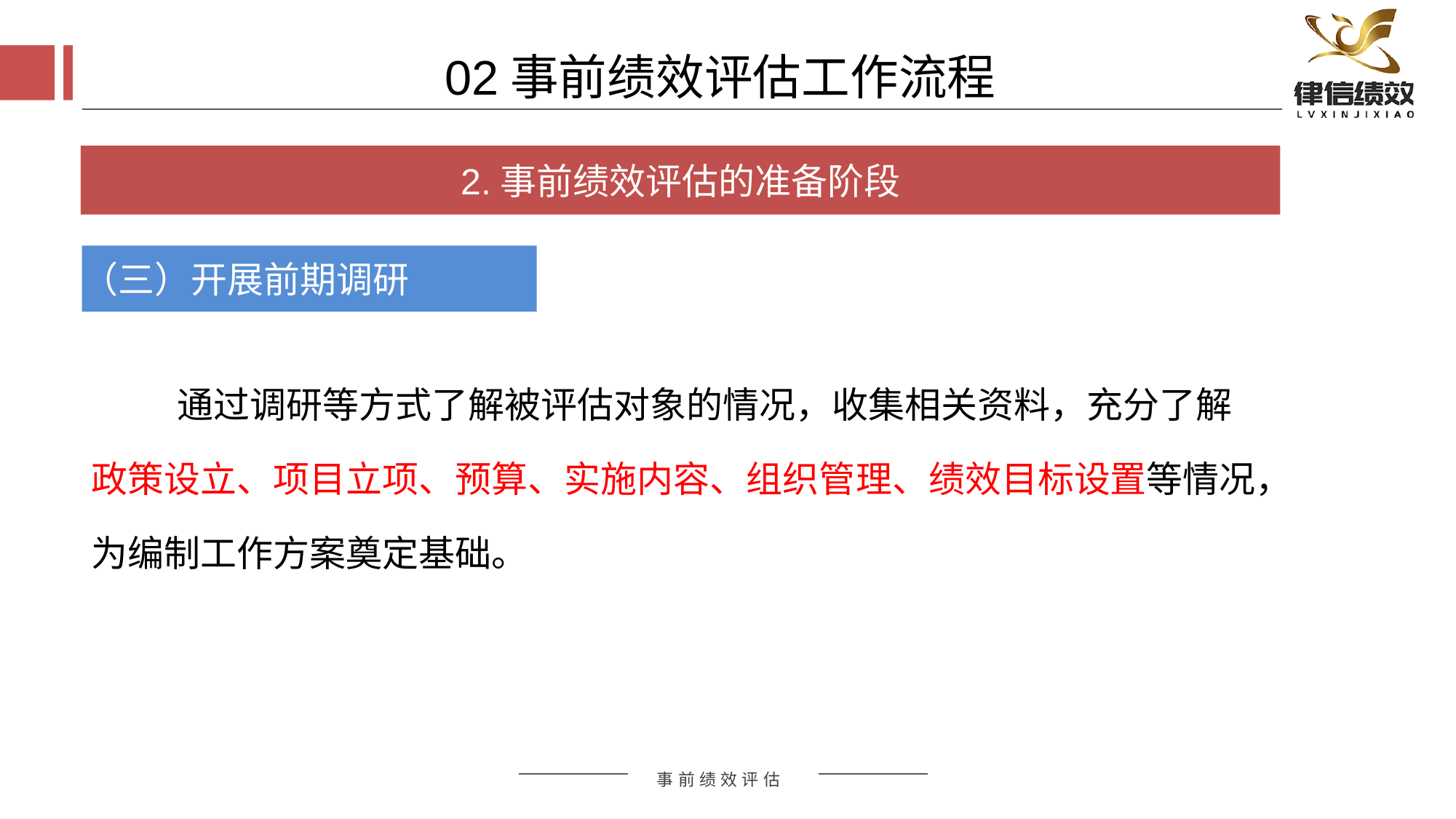

02事前绩效评估工作流程
2.事前绩效评估的准备阶段
（三）开展前期调研
通过调研等方式了解被评估对象的情况，收集相关资料，充分了解政策设立、项目立项、预算、实施内容、组织管理、绩效目标设置等情况，为编制工作方案奠定基础。
评估方式
评估方式